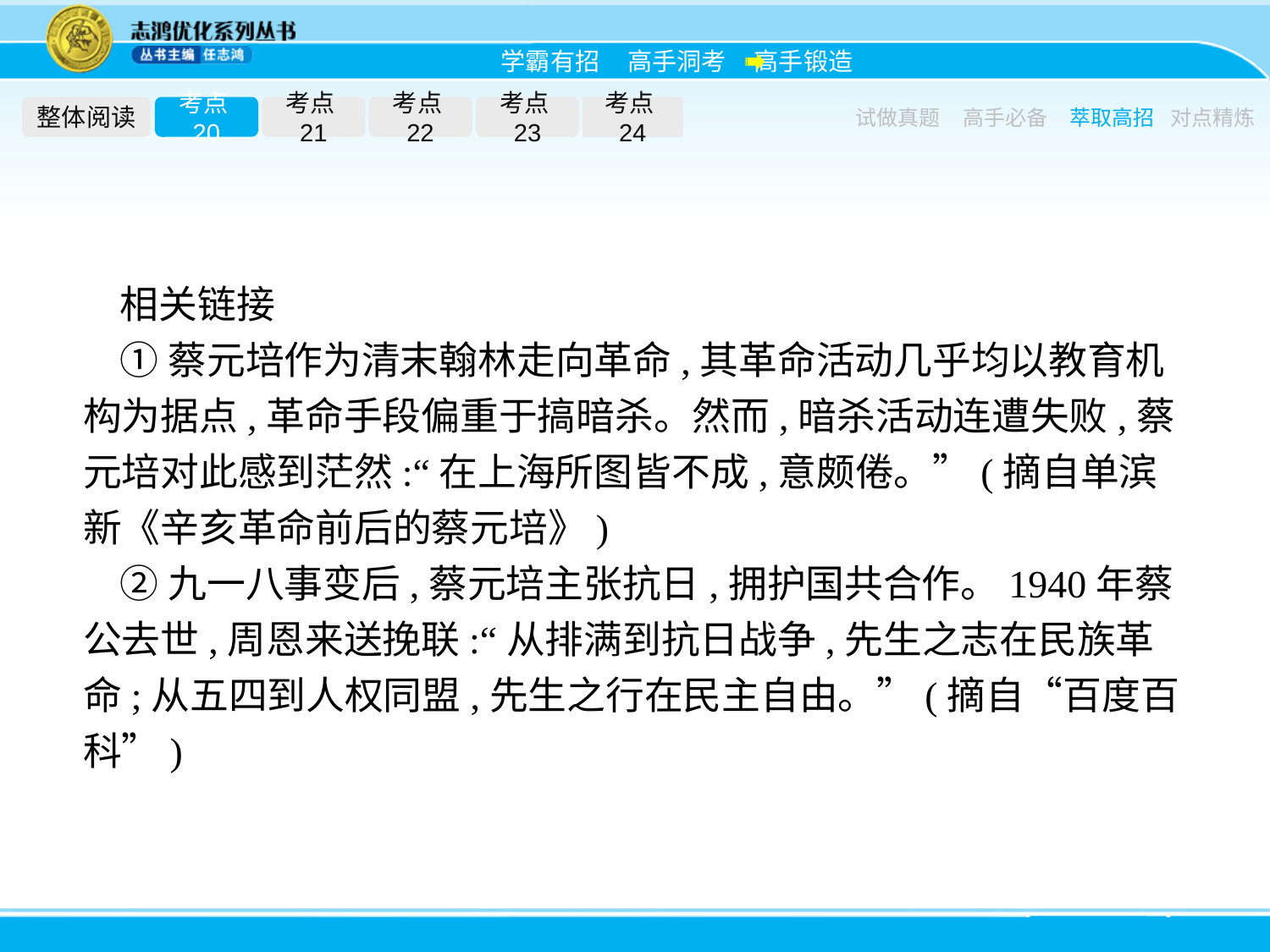

整体阅读
考点20
考点21
考点22
考点23
考点24
试做真题
高手必备
萃取高招
对点精炼
相关链接
①蔡元培作为清末翰林走向革命,其革命活动几乎均以教育机构为据点,革命手段偏重于搞暗杀。然而,暗杀活动连遭失败,蔡元培对此感到茫然:“在上海所图皆不成,意颇倦。”(摘自单滨新《辛亥革命前后的蔡元培》)
②九一八事变后,蔡元培主张抗日,拥护国共合作。1940年蔡公去世,周恩来送挽联:“从排满到抗日战争,先生之志在民族革命;从五四到人权同盟,先生之行在民主自由。”(摘自“百度百科”)